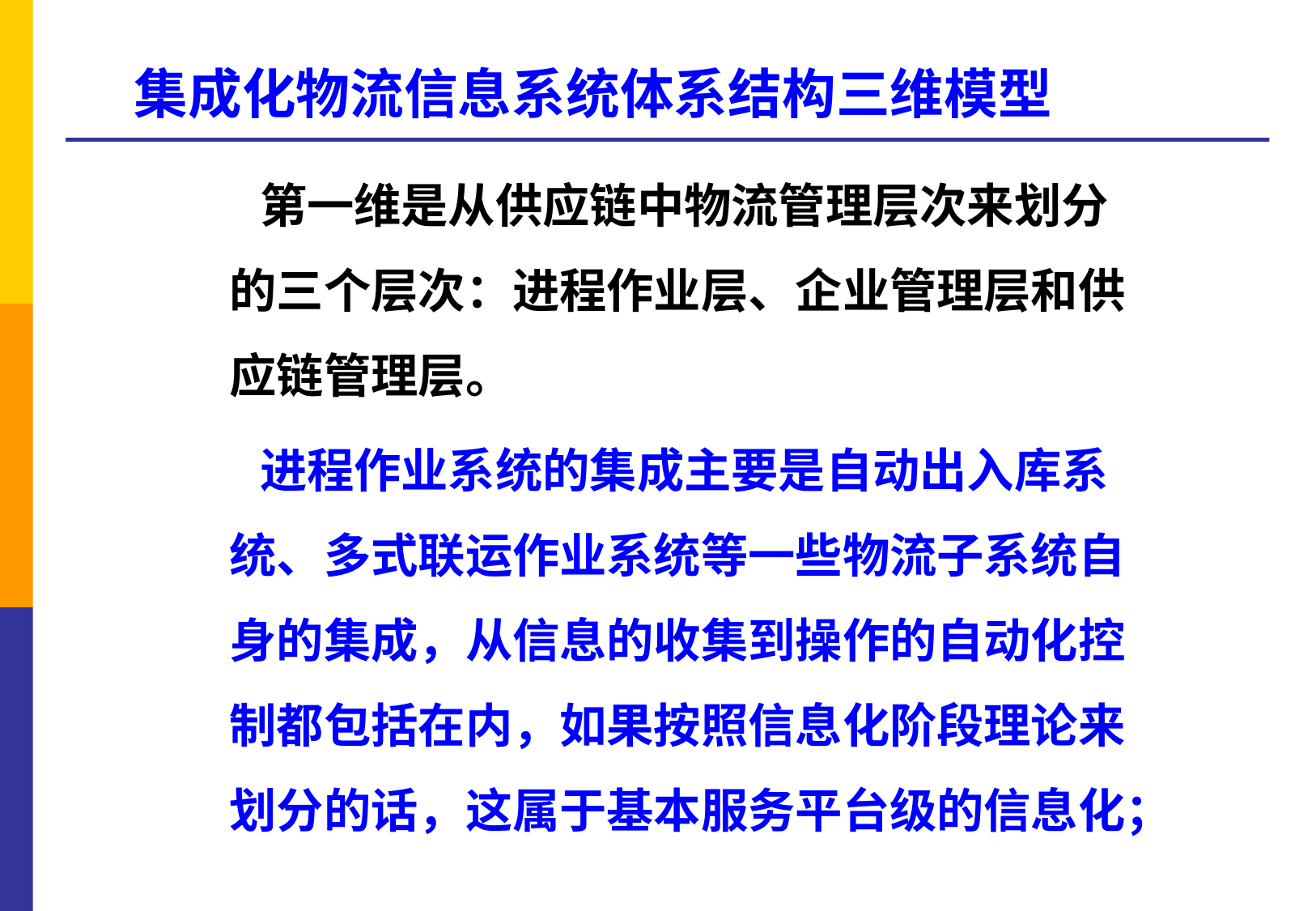

集成化物流信息系统体系结构三维模型
      第一维是从供应链中物流管理层次来划分的三个层次：进程作业层、企业管理层和供应链管理层。
      进程作业系统的集成主要是自动出入库系统、多式联运作业系统等一些物流子系统自身的集成，从信息的收集到操作的自动化控制都包括在内，如果按照信息化阶段理论来划分的话，这属于基本服务平台级的信息化；